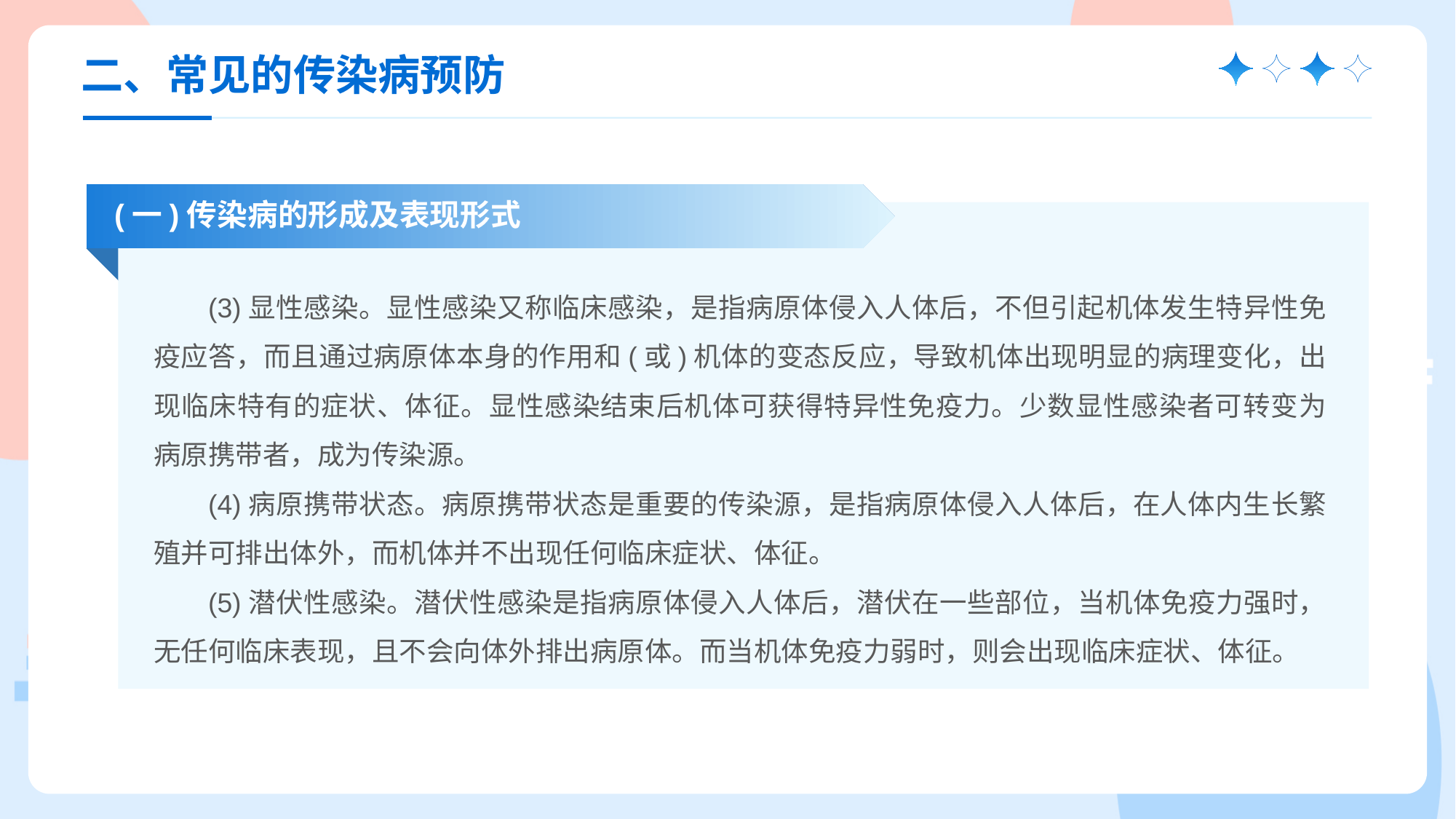

二、常见的传染病预防
(一)传染病的形成及表现形式

(3)显性感染。显性感染又称临床感染，是指病原体侵入人体后，不但引起机体发生特异性免疫应答，而且通过病原体本身的作用和(或)机体的变态反应，导致机体出现明显的病理变化，出现临床特有的症状、体征。显性感染结束后机体可获得特异性免疫力。少数显性感染者可转变为病原携带者，成为传染源。
(4)病原携带状态。病原携带状态是重要的传染源，是指病原体侵入人体后，在人体内生长繁殖并可排出体外，而机体并不出现任何临床症状、体征。
(5)潜伏性感染。潜伏性感染是指病原体侵入人体后，潜伏在一些部位，当机体免疫力强时，无任何临床表现，且不会向体外排出病原体。而当机体免疫力弱时，则会出现临床症状、体征。